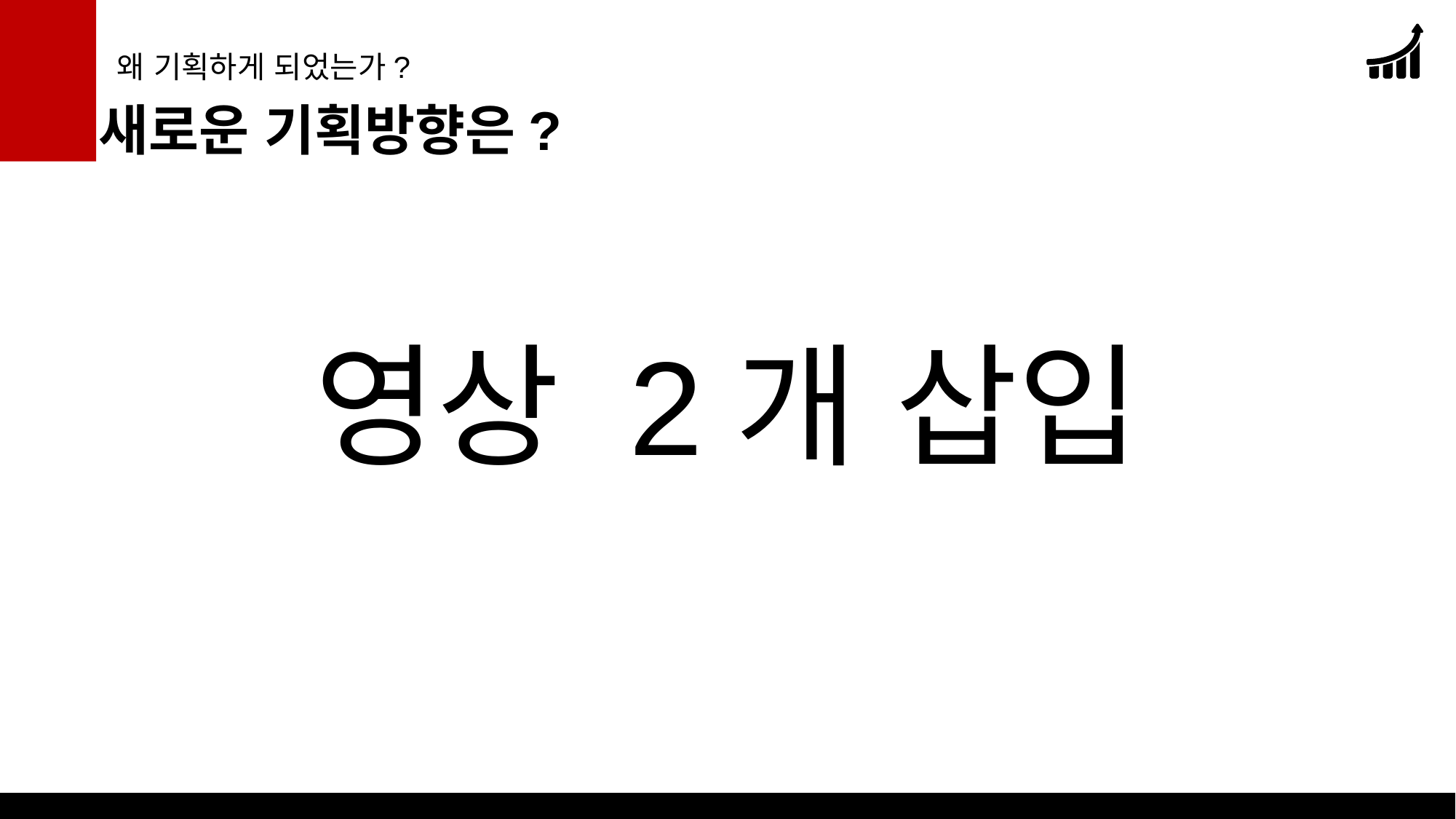

2
왜 기획하게 되었는가?
새로운 기획방향은?
영상 2개 삽입